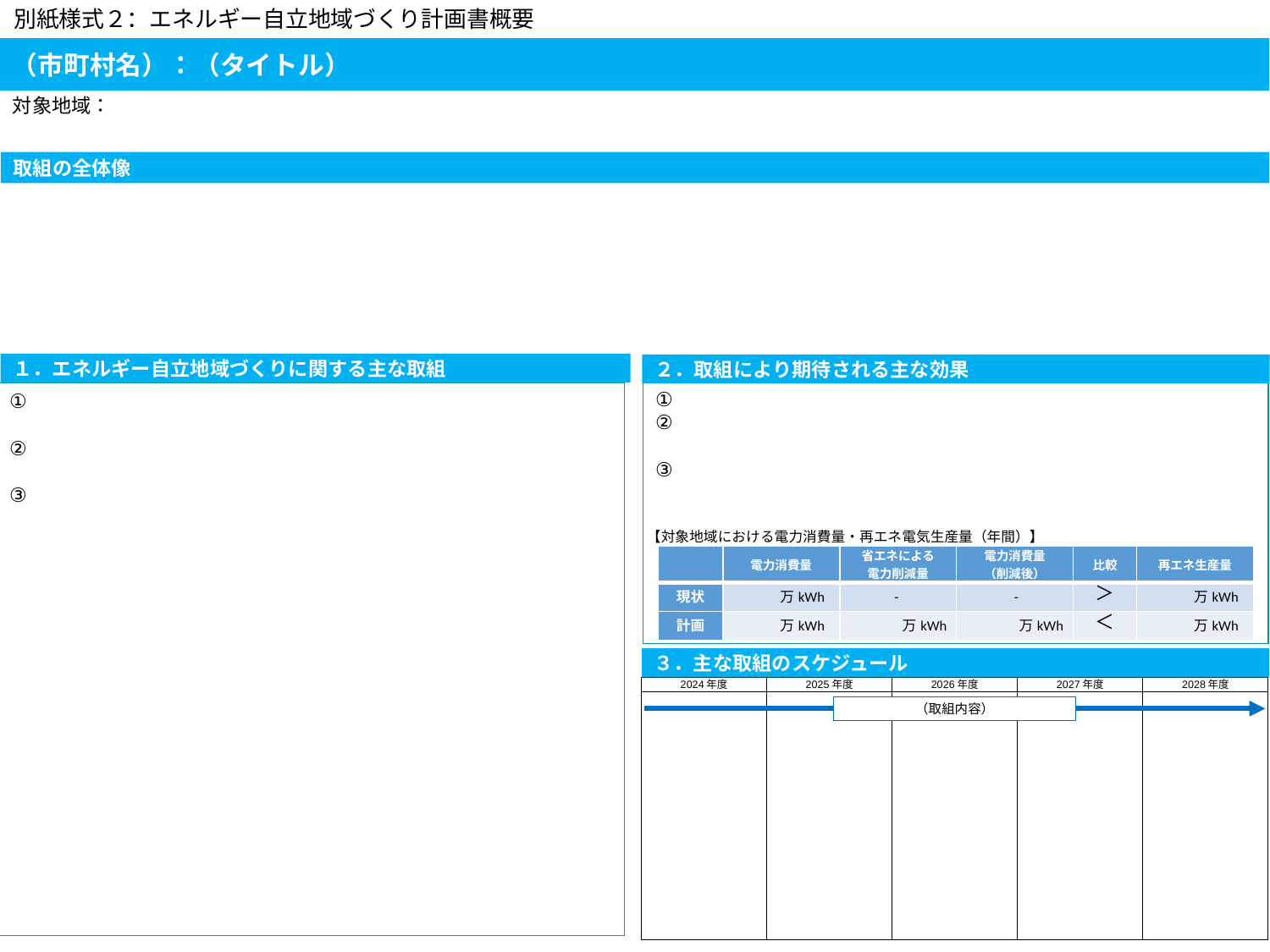

別紙様式２：エネルギー自立地域づくり計画書概要
（市町村名）：（タイトル）
対象地域：
取組の全体像
１．エネルギー自立地域づくりに関する主な取組
２．取組により期待される主な効果

【対象地域における電力消費量・再エネ電気生産量（年間）】
|  | 電力消費量 | 省エネによる 電力削減量 | 電力消費量 （削減後） | 比較 | 再エネ生産量 |
| --- | --- | --- | --- | --- | --- |
| 現状 | 万kWh | - | - | ＞ | 万kWh |
| 計画 | 万kWh | 万kWh | 万kWh | ＜ | 万kWh |
３．主な取組のスケジュール
| 2024年度 | 2025年度 | 2026年度 | 2027年度 | 2028年度 |
| --- | --- | --- | --- | --- |
|  |  |  |  |  |
（取組内容）